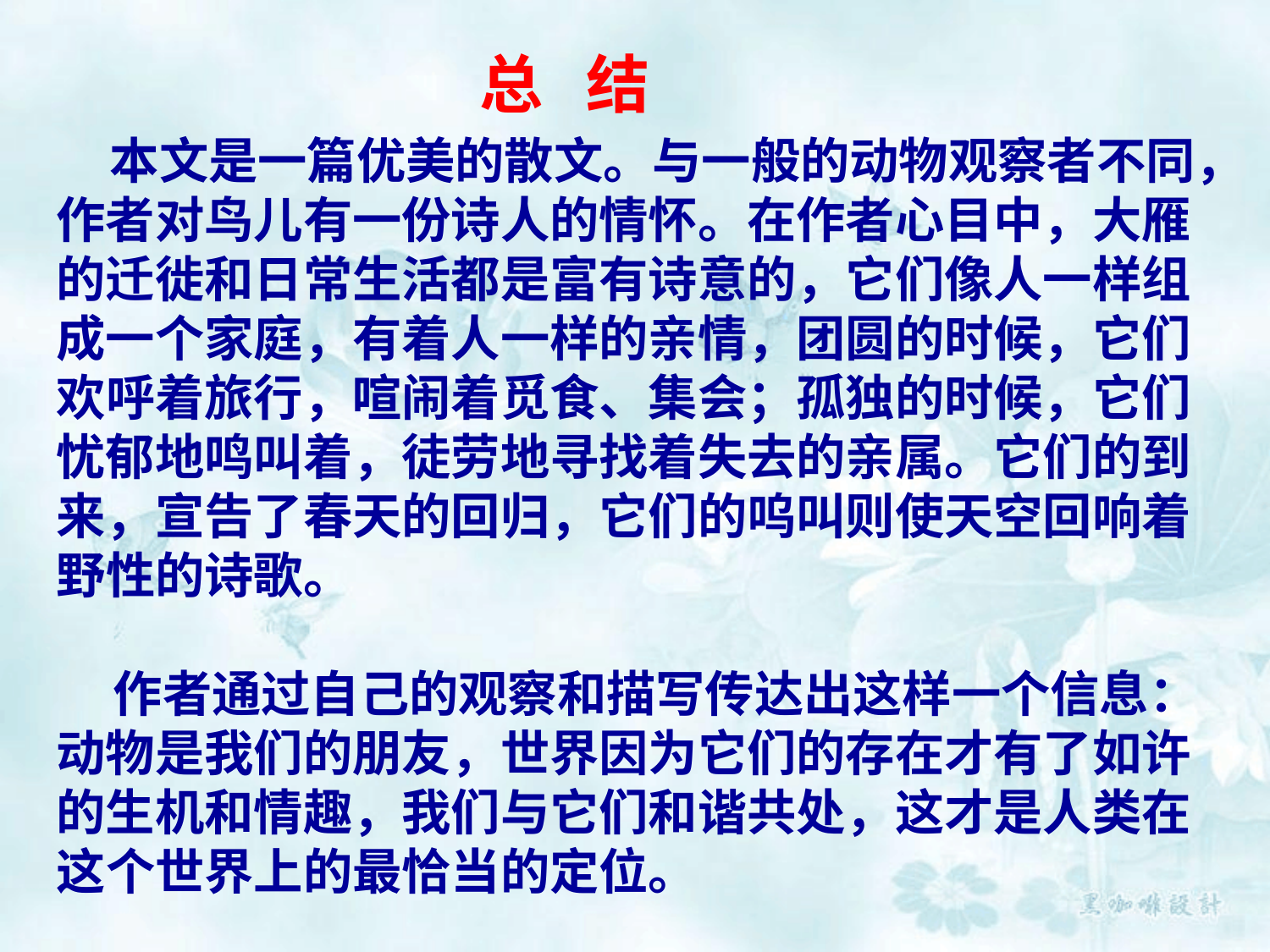

总   结
    本文是一篇优美的散文。与一般的动物观察者不同，作者对鸟儿有一份诗人的情怀。在作者心目中，大雁的迁徙和日常生活都是富有诗意的，它们像人一样组成一个家庭，有着人一样的亲情，团圆的时候，它们欢呼着旅行，喧闹着觅食、集会；孤独的时候，它们忧郁地鸣叫着，徒劳地寻找着失去的亲属。它们的到来，宣告了春天的回归，它们的呜叫则使天空回响着野性的诗歌。

    作者通过自己的观察和描写传达出这样一个信息：动物是我们的朋友，世界因为它们的存在才有了如许的生机和情趣，我们与它们和谐共处，这才是人类在这个世界上的最恰当的定位。